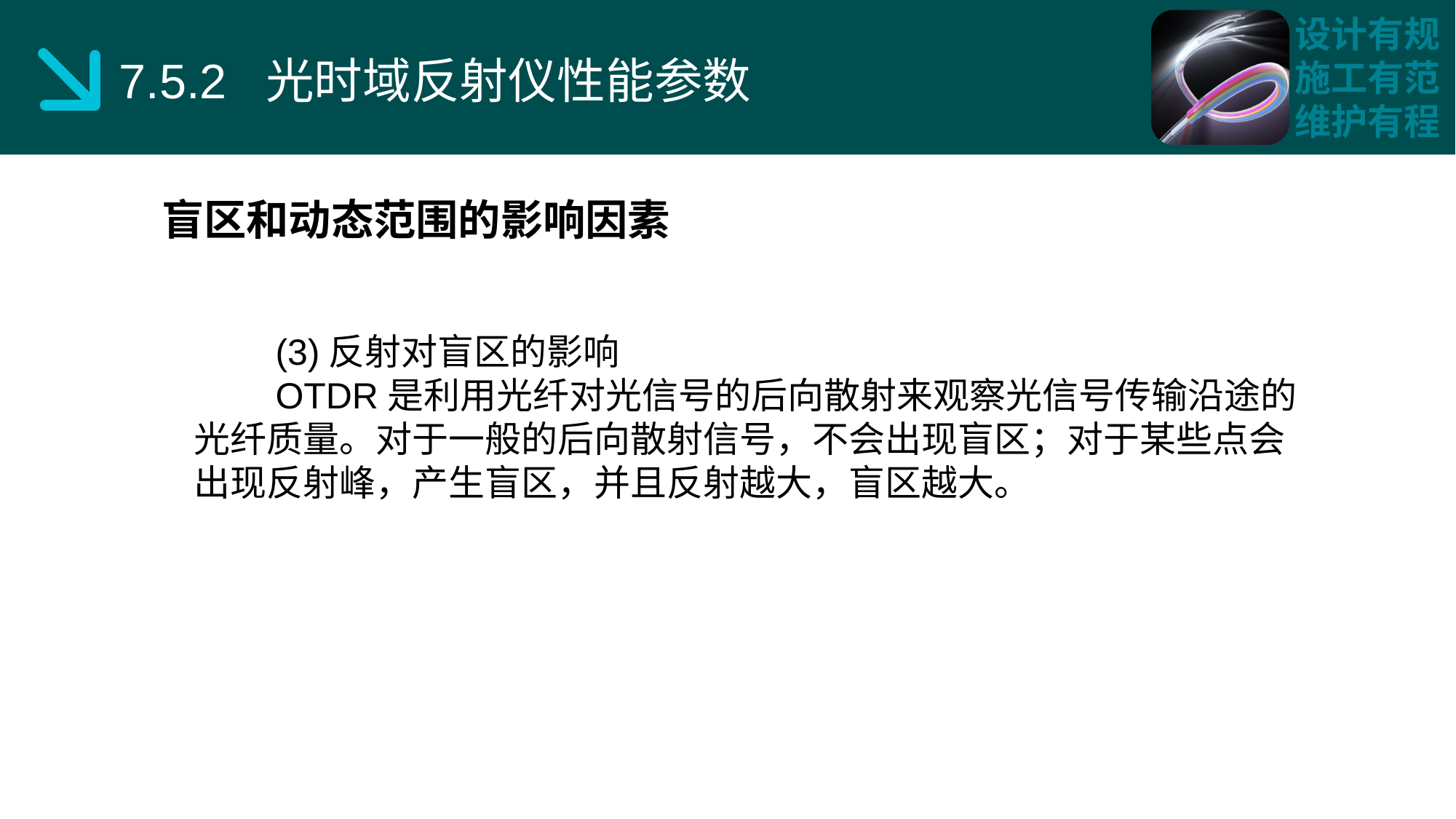

7.5.2  光时域反射仪性能参数

盲区和动态范围的影响因素
        (3)反射对盲区的影响
        OTDR是利用光纤对光信号的后向散射来观察光信号传输沿途的光纤质量。对于一般的后向散射信号，不会出现盲区；对于某些点会出现反射峰，产生盲区，并且反射越大，盲区越大。